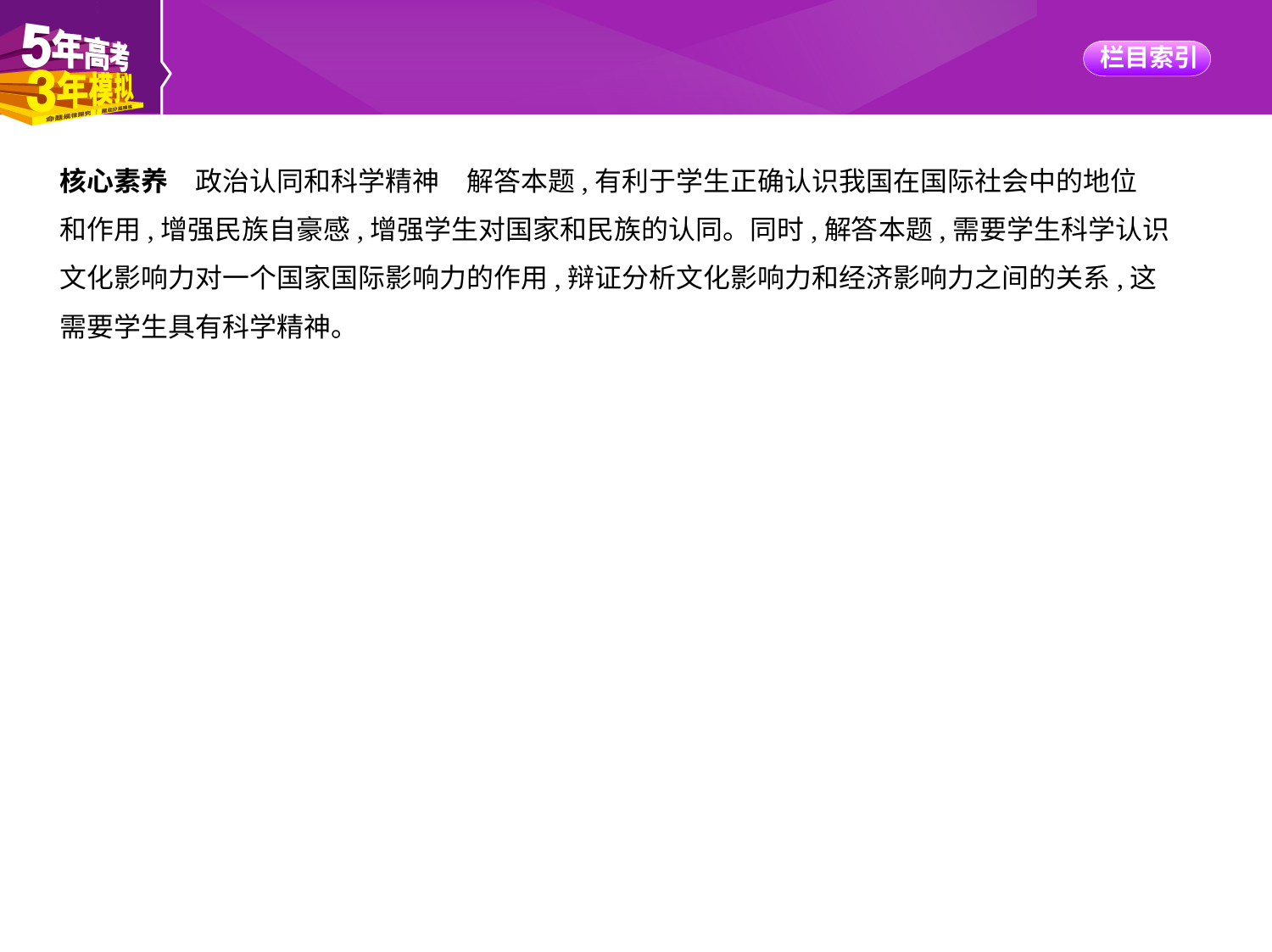

核心素养　政治认同和科学精神　解答本题,有利于学生正确认识我国在国际社会中的地位
和作用,增强民族自豪感,增强学生对国家和民族的认同。同时,解答本题,需要学生科学认识
文化影响力对一个国家国际影响力的作用,辩证分析文化影响力和经济影响力之间的关系,这
需要学生具有科学精神。